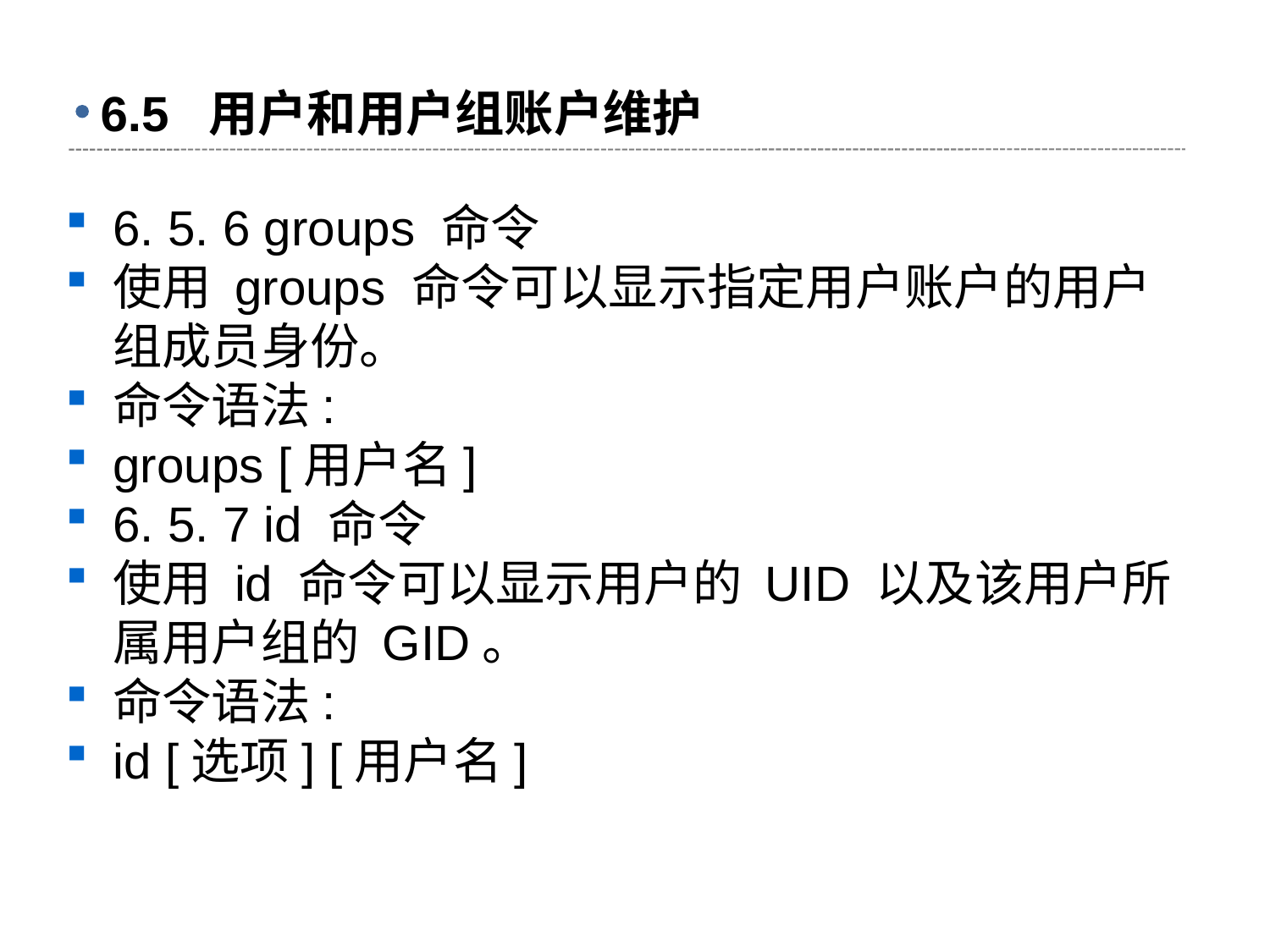

# 6.5  用户和用户组账户维护
6. 5. 6 groups 命令
使用 groups 命令可以显示指定用户账户的用户组成员身份。
命令语法:
groups [用户名]
6. 5. 7 id 命令
使用 id 命令可以显示用户的 UID 以及该用户所属用户组的 GID。
命令语法:
id [选项] [用户名]